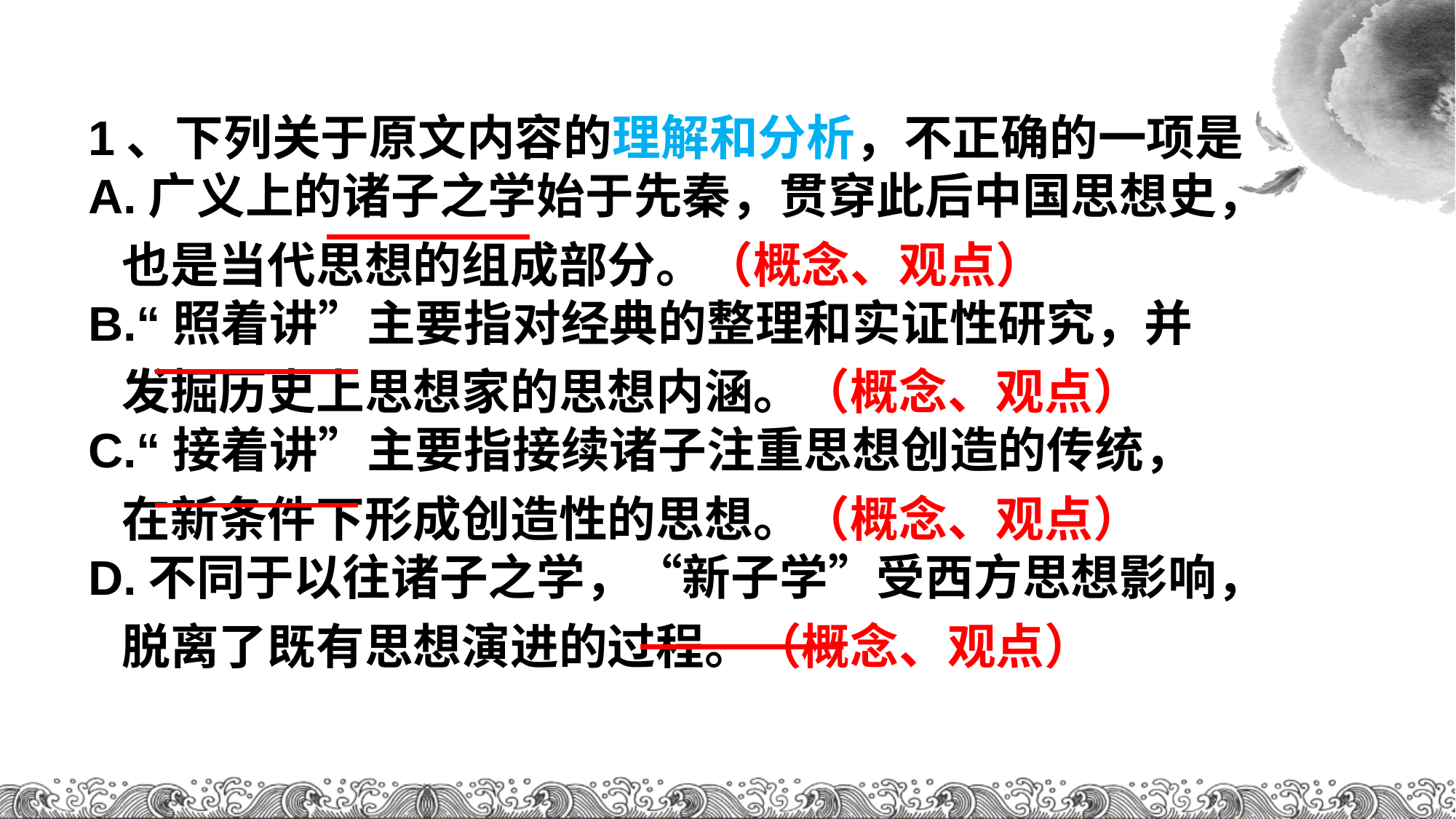

1、下列关于原文内容的理解和分析，不正确的一项是
A.广义上的诸子之学始于先秦，贯穿此后中国思想史，
  也是当代思想的组成部分。（概念、观点）
B.“照着讲”主要指对经典的整理和实证性研究，并
  发掘历史上思想家的思想内涵。（概念、观点）
C.“接着讲”主要指接续诸子注重思想创造的传统，
  在新条件下形成创造性的思想。（概念、观点）
D.不同于以往诸子之学，“新子学”受西方思想影响，
  脱离了既有思想演进的过程。（概念、观点）